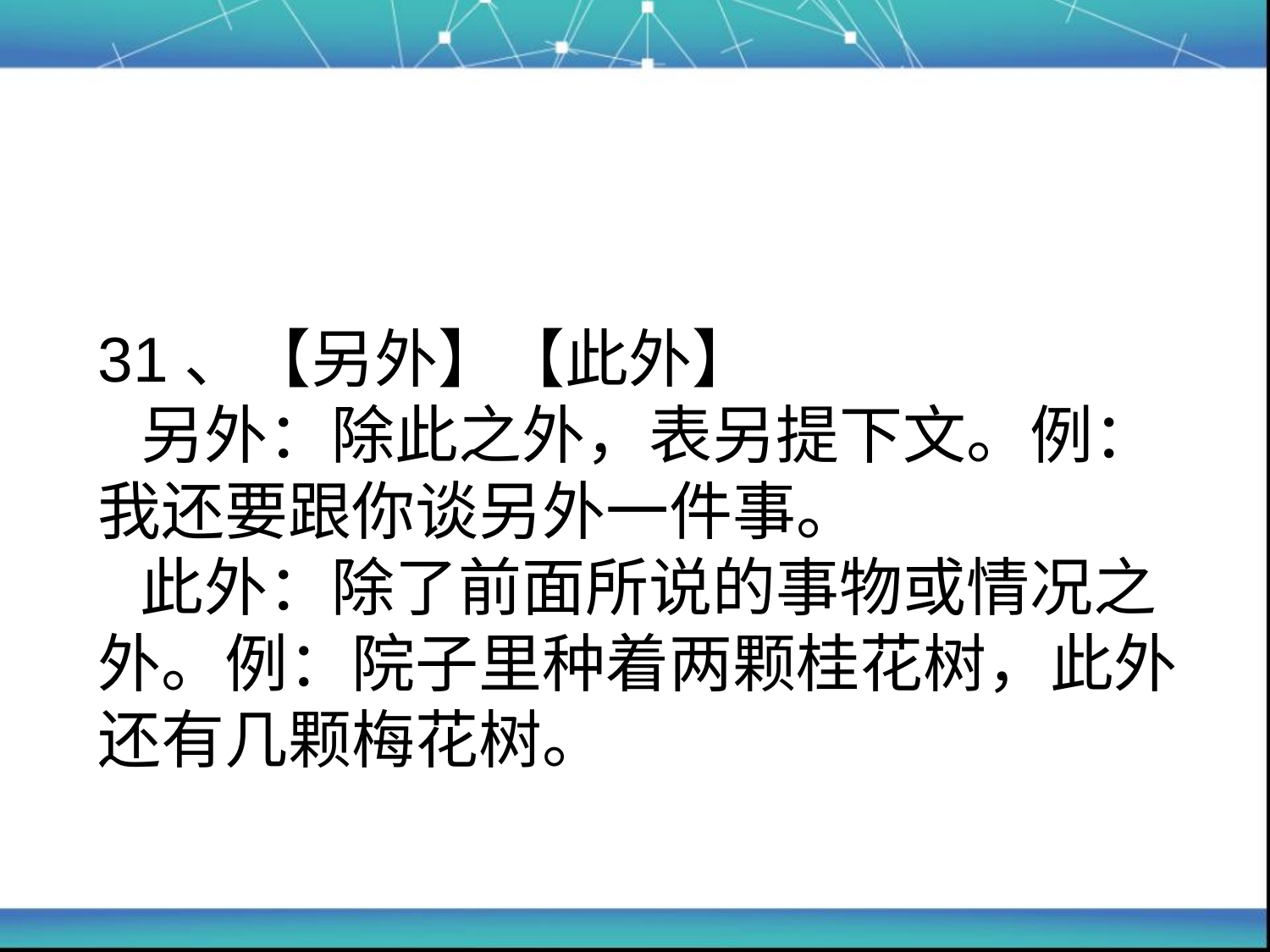

# 31、【另外】【此外】 另外：除此之外，表另提下文。例：我还要跟你谈另外一件事。 此外：除了前面所说的事物或情况之外。例：院子里种着两颗桂花树，此外还有几颗梅花树。